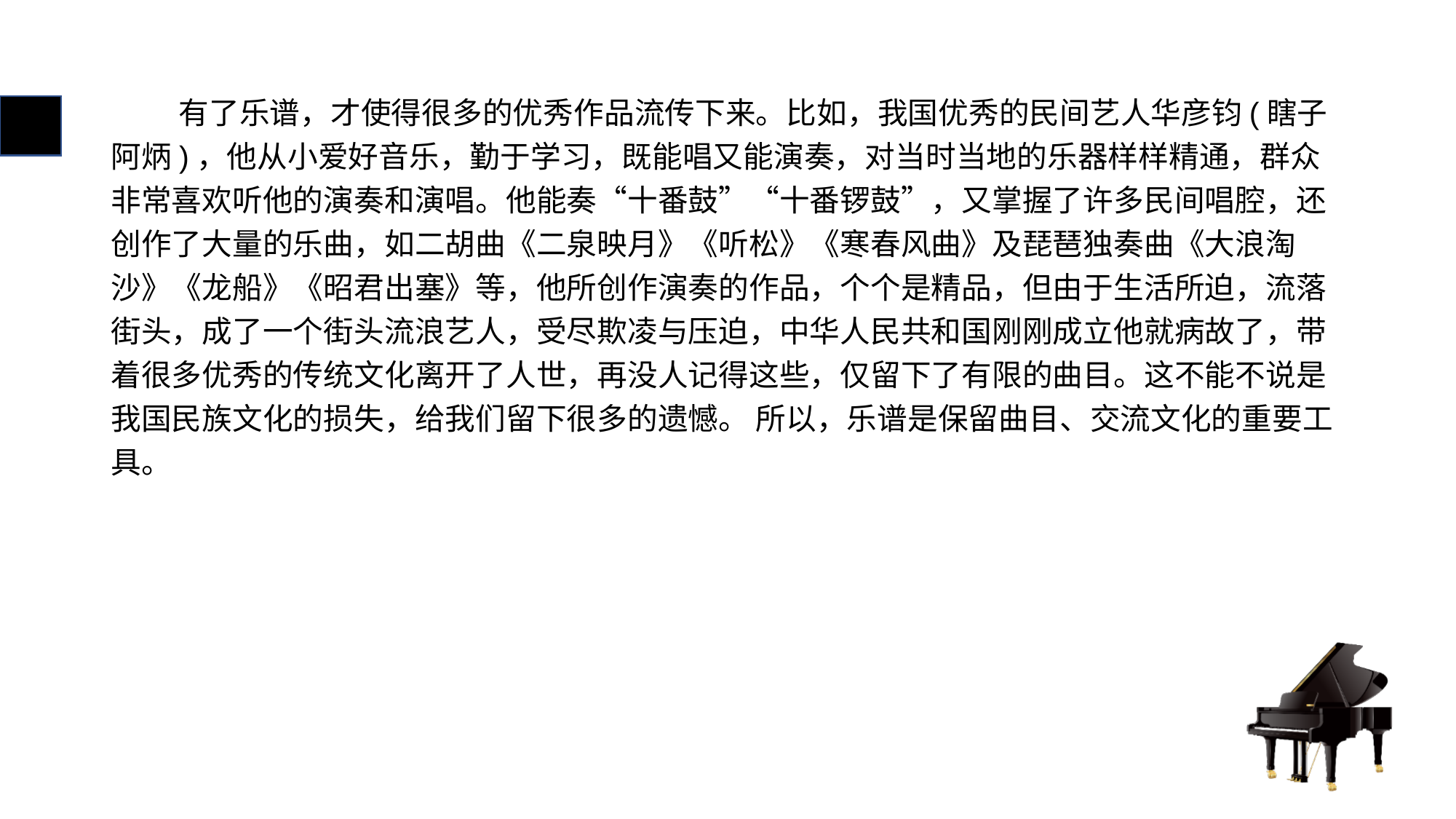

# 有了乐谱，才使得很多的优秀作品流传下来。比如，我国优秀的民间艺人华彦钧(瞎子阿炳)，他从小爱好音乐，勤于学习，既能唱又能演奏，对当时当地的乐器样样精通，群众非常喜欢听他的演奏和演唱。他能奏“十番鼓”“十番锣鼓”，又掌握了许多民间唱腔，还创作了大量的乐曲，如二胡曲《二泉映月》《听松》《寒春风曲》及琵琶独奏曲《大浪淘沙》《龙船》《昭君出塞》等，他所创作演奏的作品，个个是精品，但由于生活所迫，流落街头，成了一个街头流浪艺人，受尽欺凌与压迫，中华人民共和国刚刚成立他就病故了，带着很多优秀的传统文化离开了人世，再没人记得这些，仅留下了有限的曲目。这不能不说是我国民族文化的损失，给我们留下很多的遗憾。 所以，乐谱是保留曲目、交流文化的重要工具。